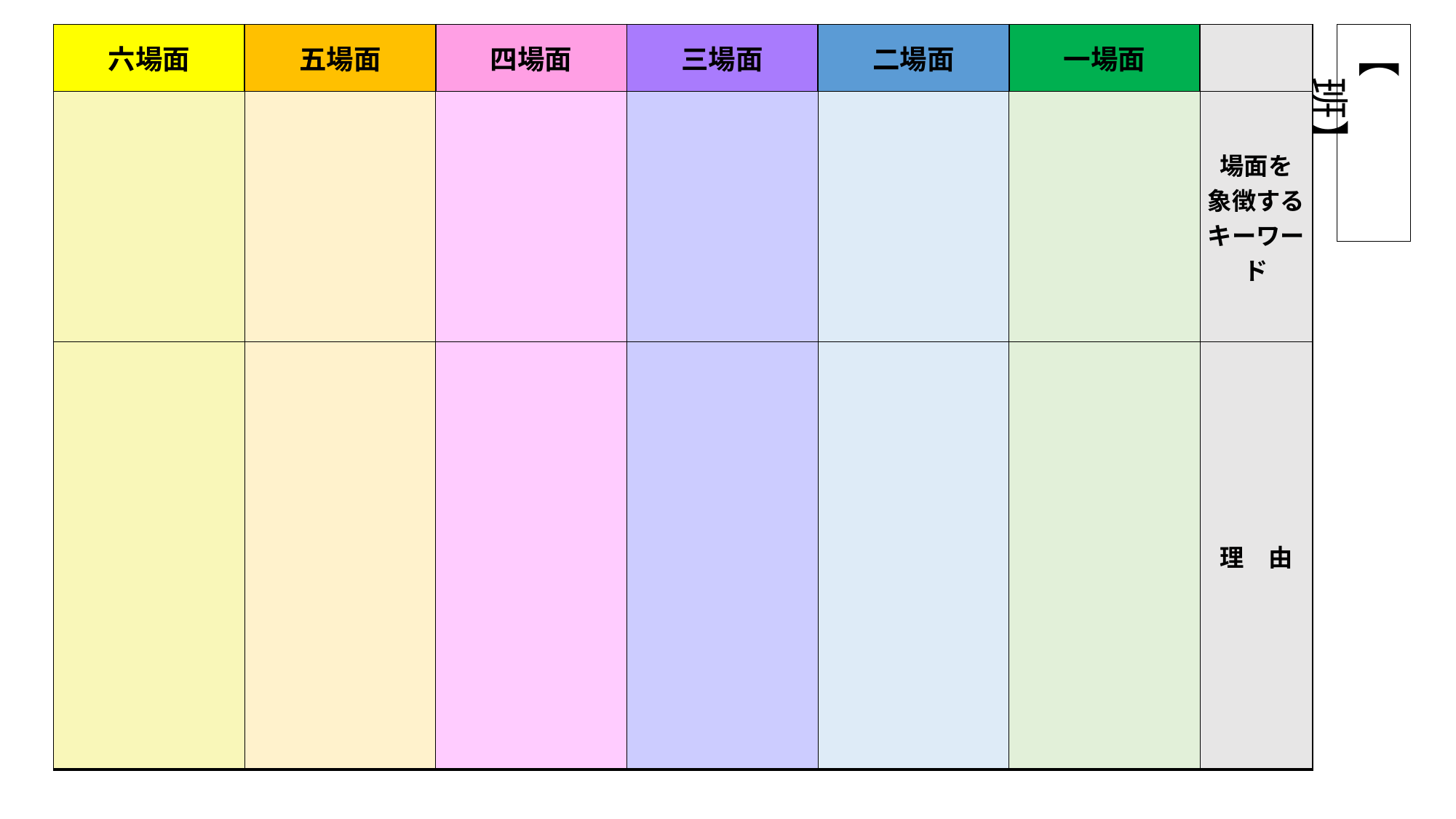

| 六場面 | 五場面 | 四場面 | 三場面 | 二場面 | 一場面 |  |
| --- | --- | --- | --- | --- | --- | --- |
|  |  |  |  |  |  | 場面を 象徴する キーワード |
|  |  |  |  |  |  | 理　由 |
【　　　　班】